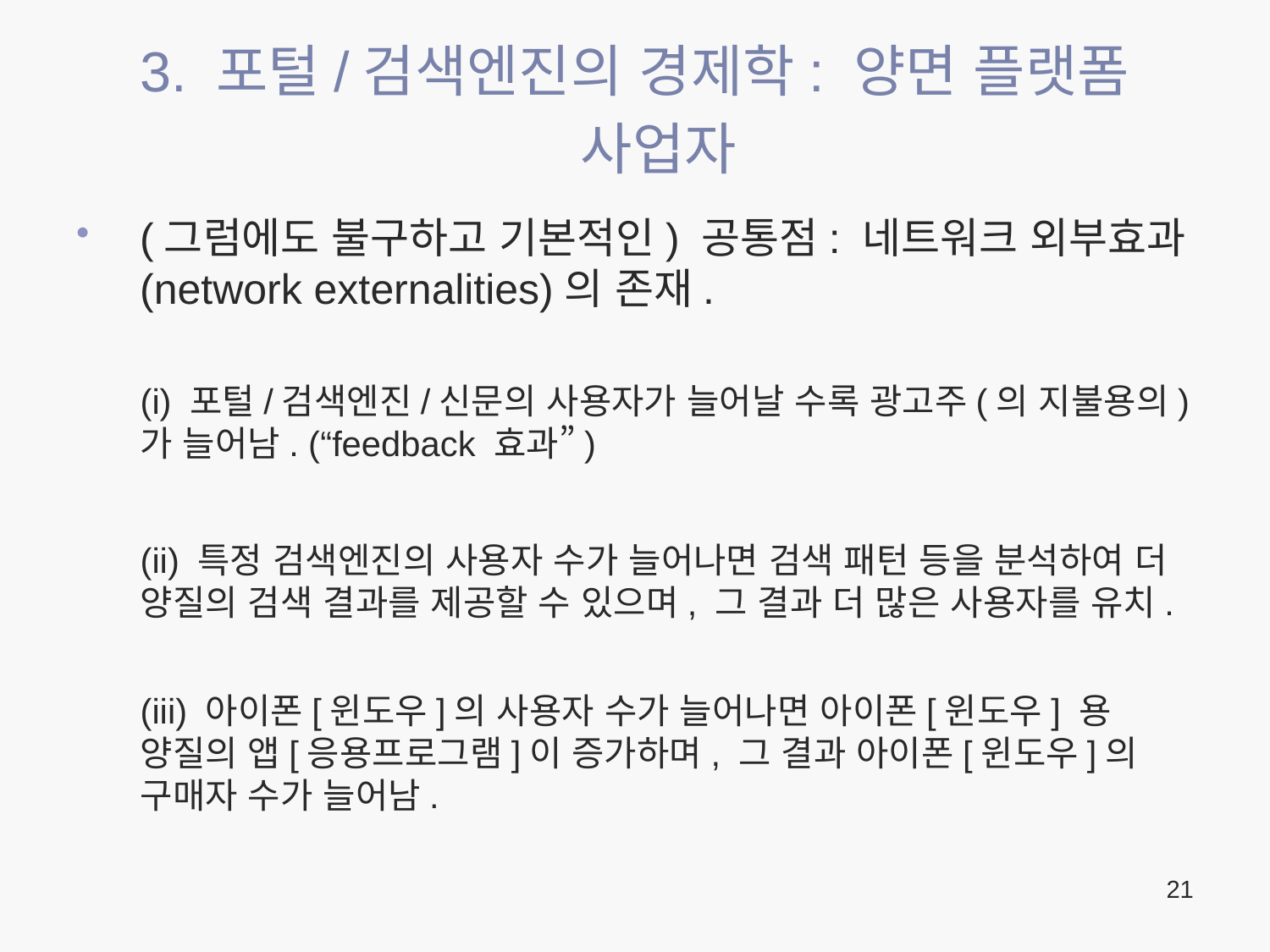

# 3. 포털/검색엔진의 경제학: 양면 플랫폼 사업자
(그럼에도 불구하고 기본적인) 공통점: 네트워크 외부효과(network externalities)의 존재.

(i) 포털/검색엔진/신문의 사용자가 늘어날 수록 광고주(의 지불용의)가 늘어남. (“feedback 효과”)

(ii) 특정 검색엔진의 사용자 수가 늘어나면 검색 패턴 등을 분석하여 더 양질의 검색 결과를 제공할 수 있으며, 그 결과 더 많은 사용자를 유치.

(iii) 아이폰[윈도우]의 사용자 수가 늘어나면 아이폰[윈도우] 용 양질의 앱[응용프로그램]이 증가하며, 그 결과 아이폰[윈도우]의 구매자 수가 늘어남.

21